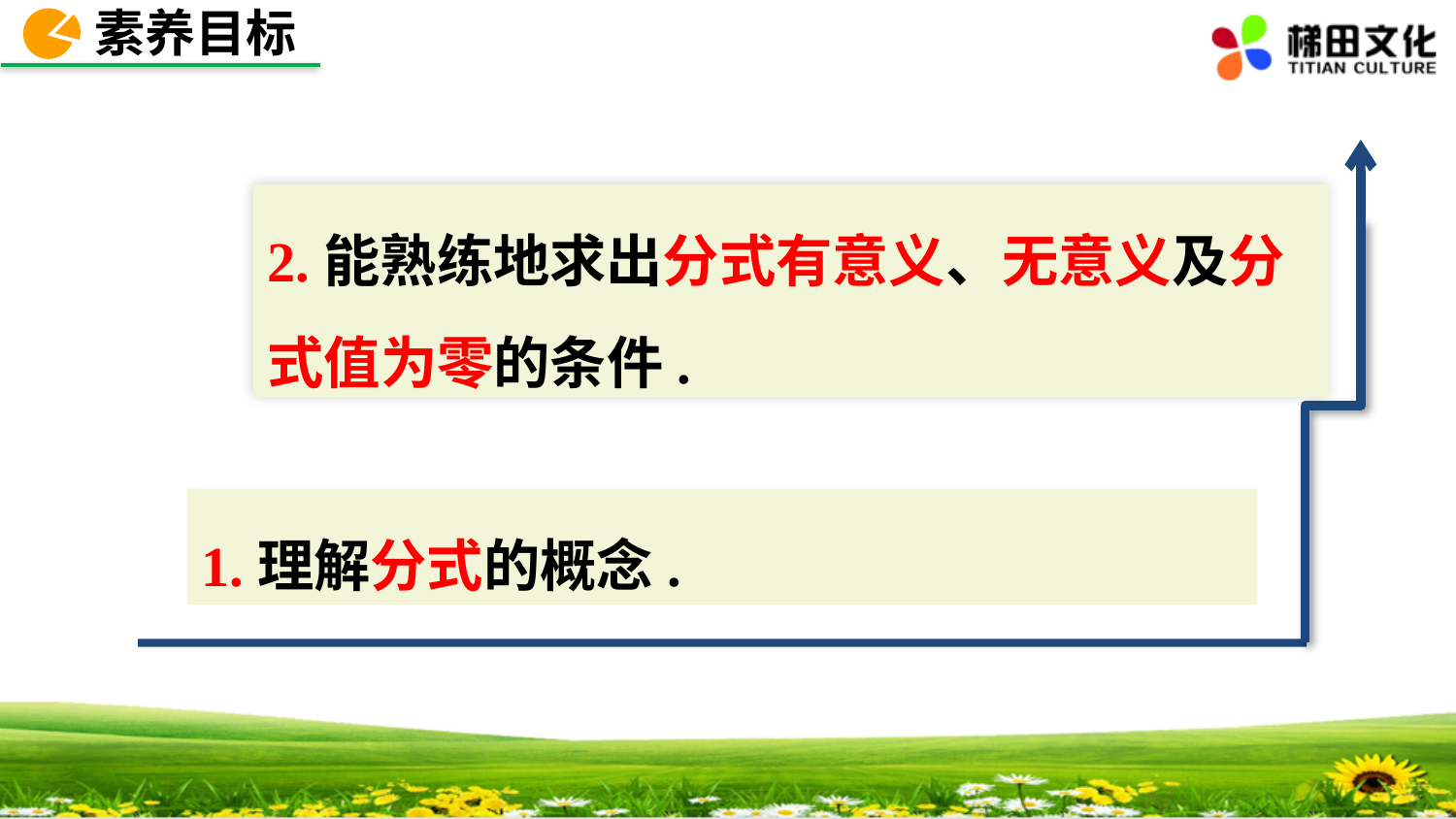

素养目标

2.能熟练地求出分式有意义、无意义及分式值为零的条件.
1.理解分式的概念.